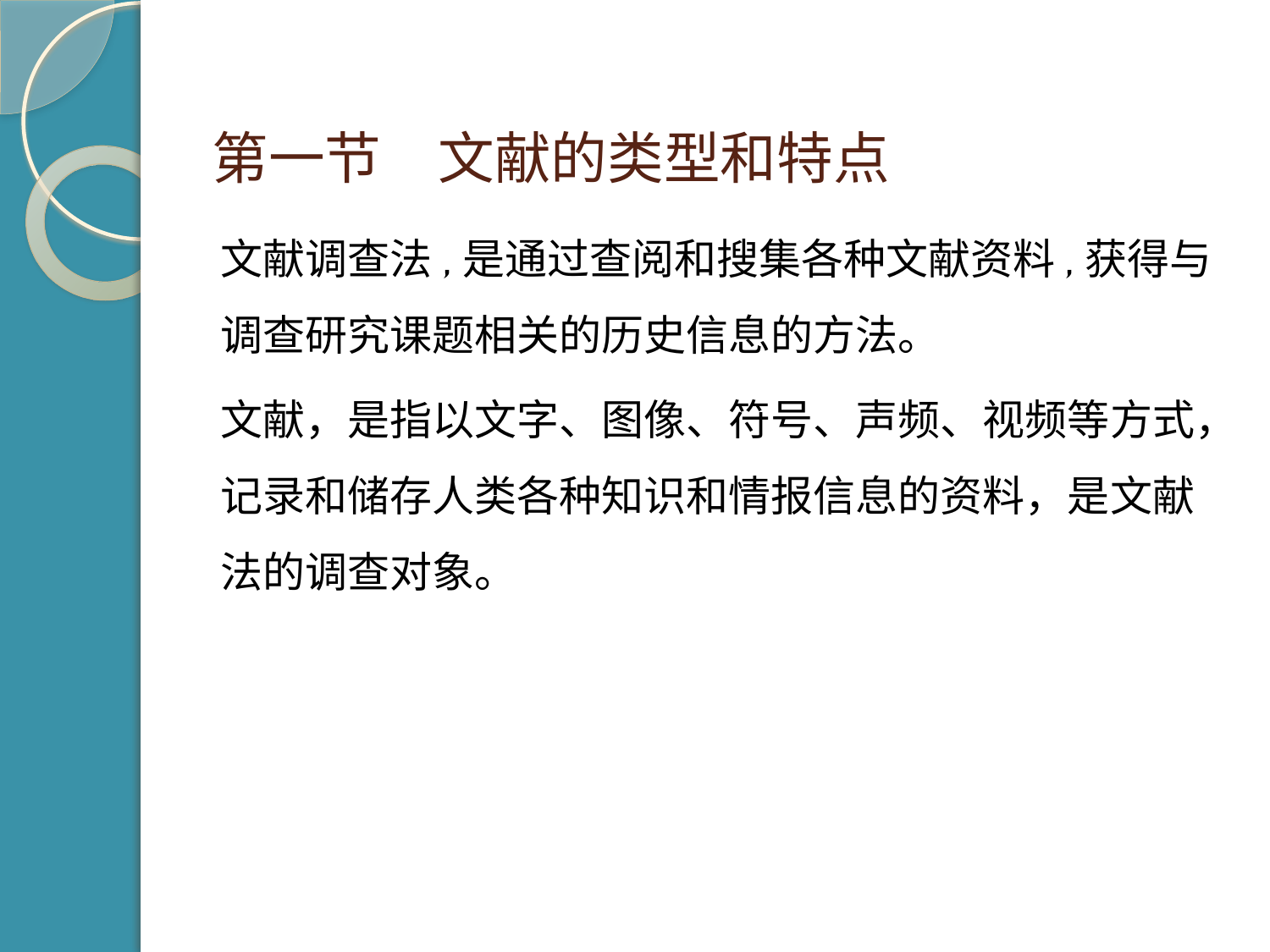

# 第一节　文献的类型和特点
文献调查法,是通过查阅和搜集各种文献资料,获得与调查研究课题相关的历史信息的方法。
文献，是指以文字、图像、符号、声频、视频等方式，记录和储存人类各种知识和情报信息的资料，是文献法的调查对象。